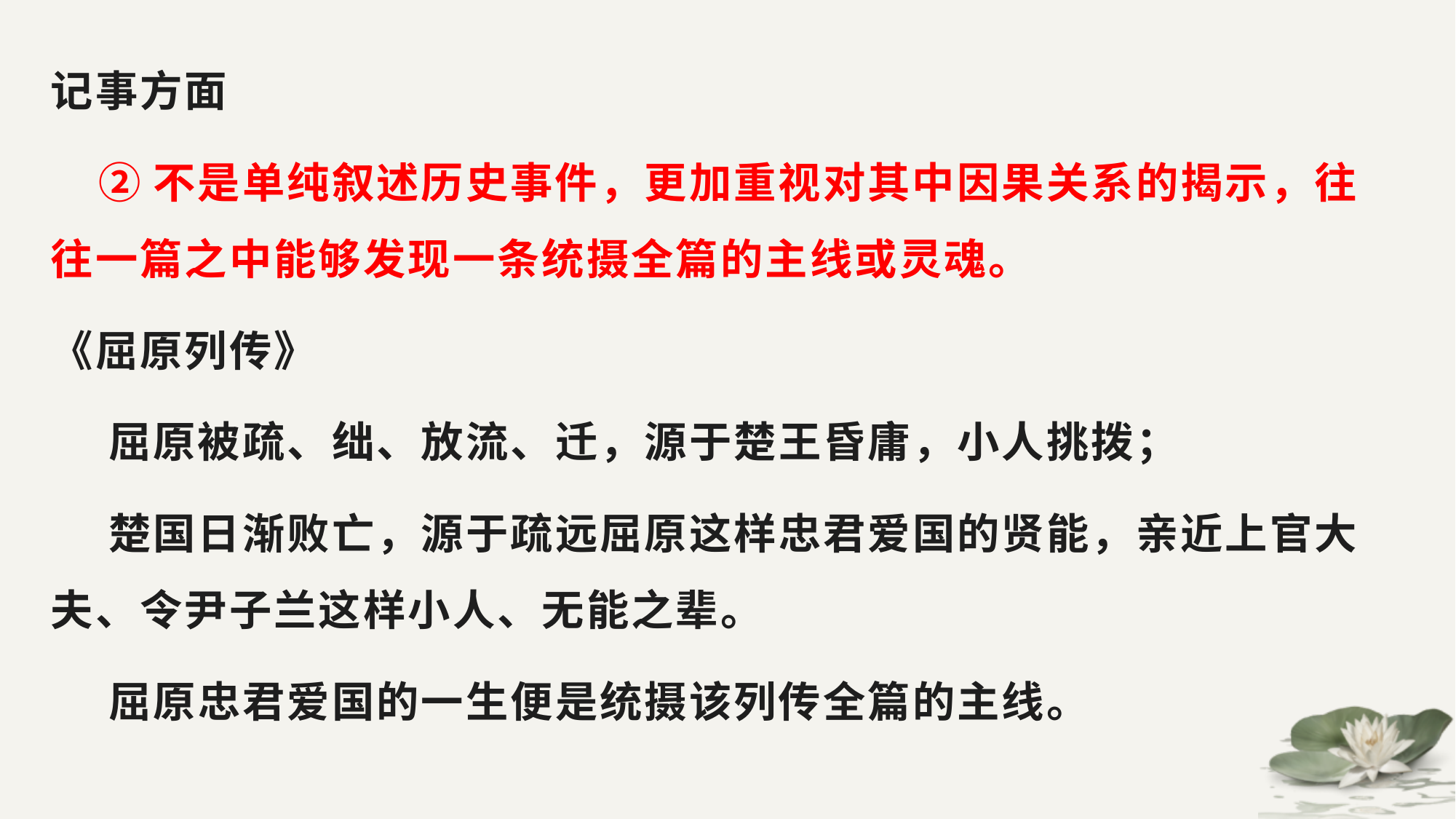

记事方面
    ②不是单纯叙述历史事件，更加重视对其中因果关系的揭示，往往一篇之中能够发现一条统摄全篇的主线或灵魂。
《屈原列传》
    屈原被疏、绌、放流、迁，源于楚王昏庸，小人挑拨；
    楚国日渐败亡，源于疏远屈原这样忠君爱国的贤能，亲近上官大夫、令尹子兰这样小人、无能之辈。
    屈原忠君爱国的一生便是统摄该列传全篇的主线。